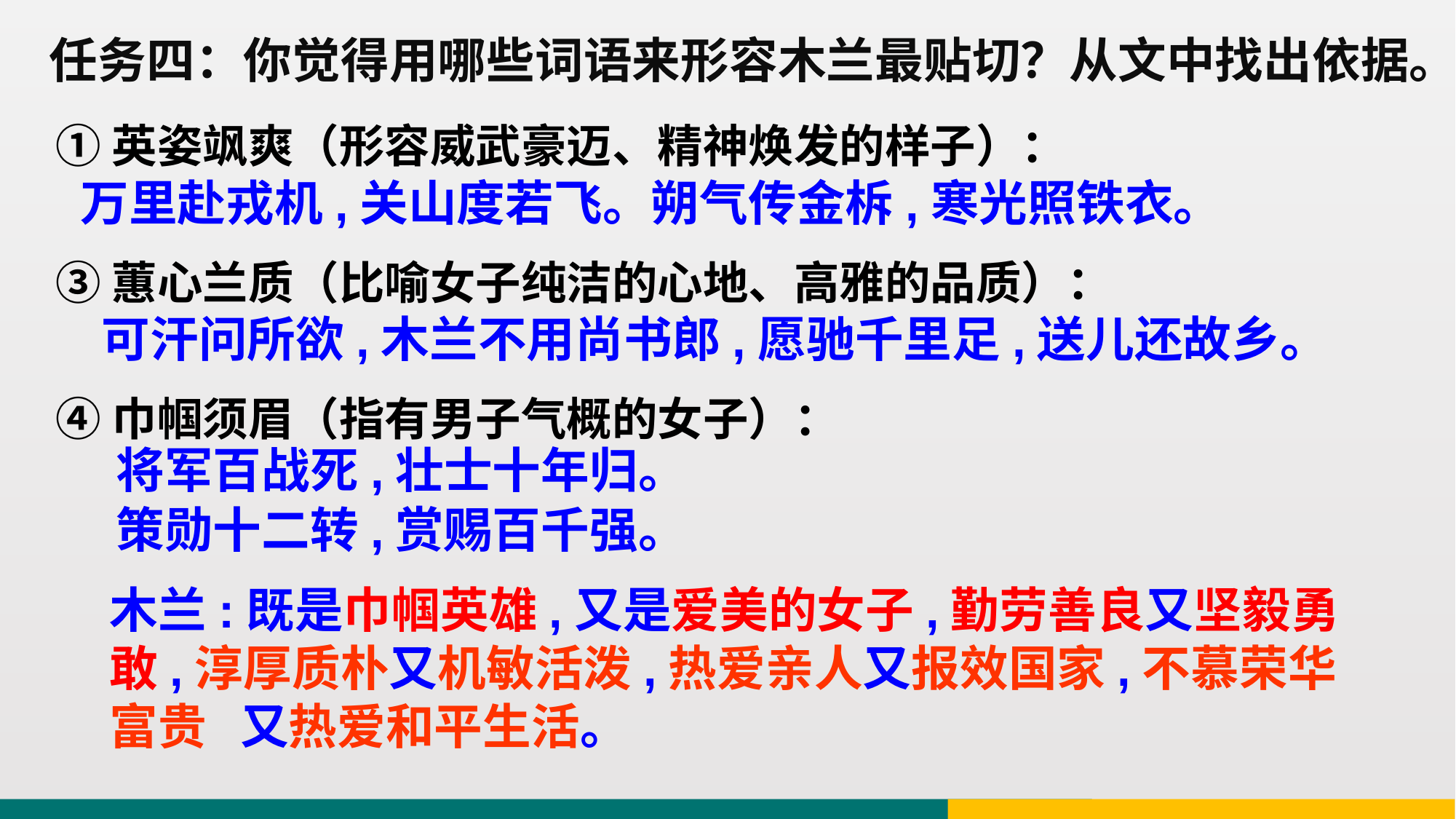

任务四：你觉得用哪些词语来形容木兰最贴切？从文中找出依据。
①英姿飒爽（形容威武豪迈、精神焕发的样子）：

③蕙心兰质（比喻女子纯洁的心地、高雅的品质）：

④巾帼须眉（指有男子气概的女子）：

万里赴戎机,关山度若飞。朔气传金柝,寒光照铁衣。
可汗问所欲,木兰不用尚书郎,愿驰千里足,送儿还故乡。
将军百战死,壮士十年归。
策勋十二转,赏赐百千强。
木兰:既是巾帼英雄,又是爱美的女子,勤劳善良又坚毅勇敢,淳厚质朴又机敏活泼,热爱亲人又报效国家,不慕荣华富贵   又热爱和平生活。